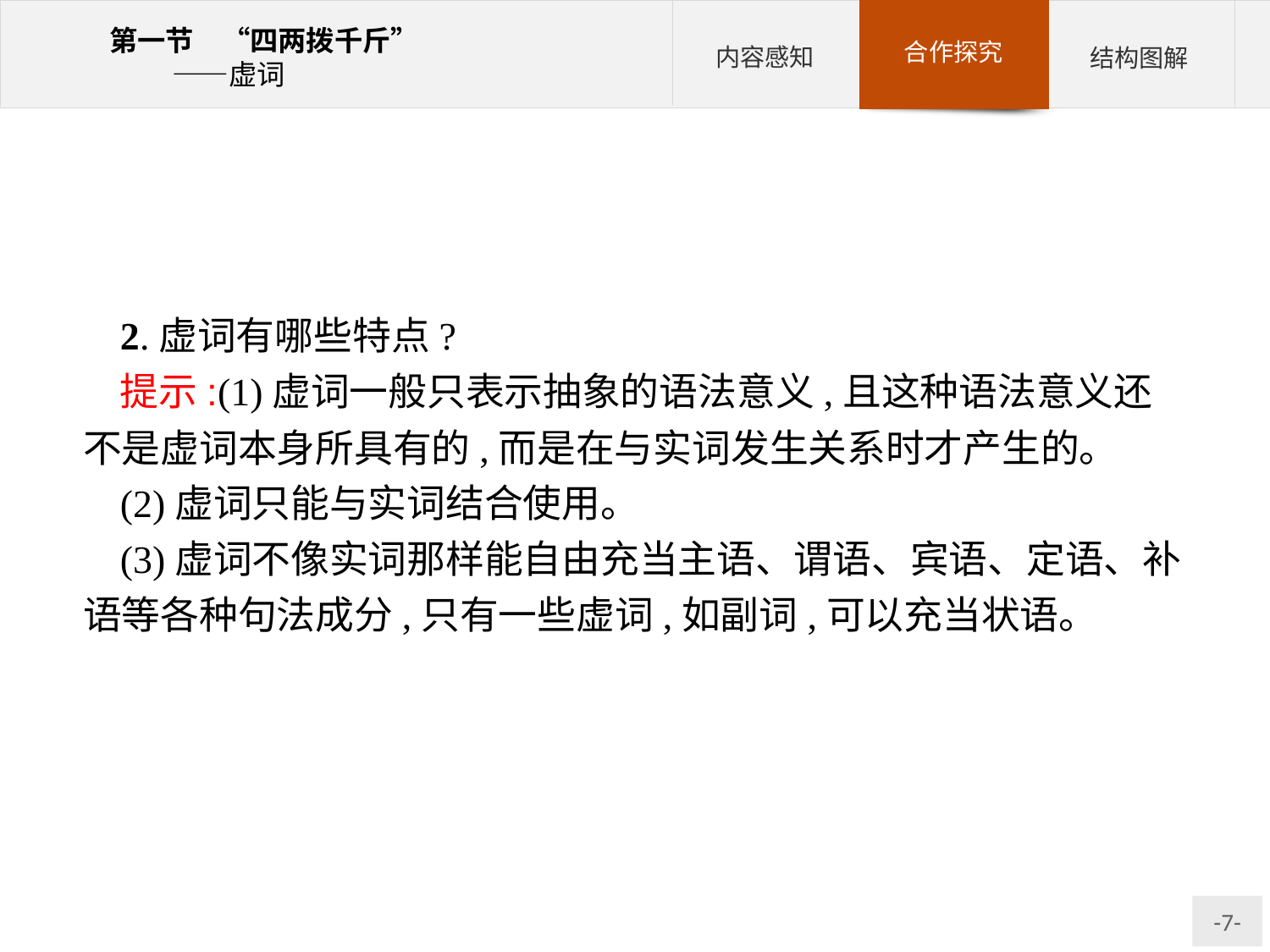

2.虚词有哪些特点?
提示:(1)虚词一般只表示抽象的语法意义,且这种语法意义还不是虚词本身所具有的,而是在与实词发生关系时才产生的。
(2)虚词只能与实词结合使用。
(3)虚词不像实词那样能自由充当主语、谓语、宾语、定语、补语等各种句法成分,只有一些虚词,如副词,可以充当状语。